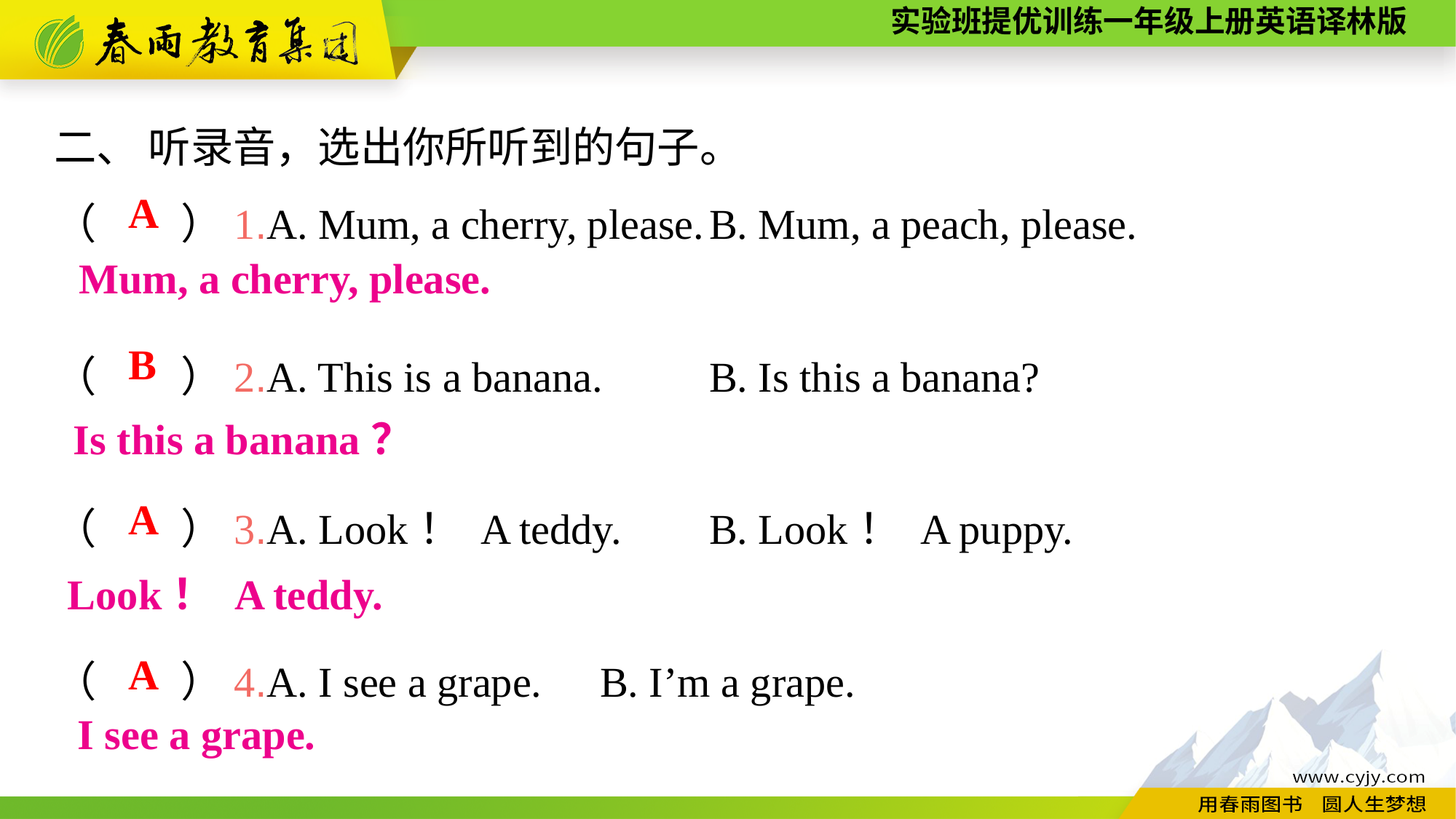

二、 听录音，选出你所听到的句子。
（　　）1.A. Mum, a cherry, please.	B. Mum, a peach, please.

（　　）2.A. This is a banana.　　	B. Is this a banana?

（　　）3.A. Look！ A teddy.	B. Look！ A puppy.

（　　）4.A. I see a grape.	B. I’m a grape.
A
Mum, a cherry, please.
B
Is this a banana？
A
Look！ A teddy.
A
I see a grape.